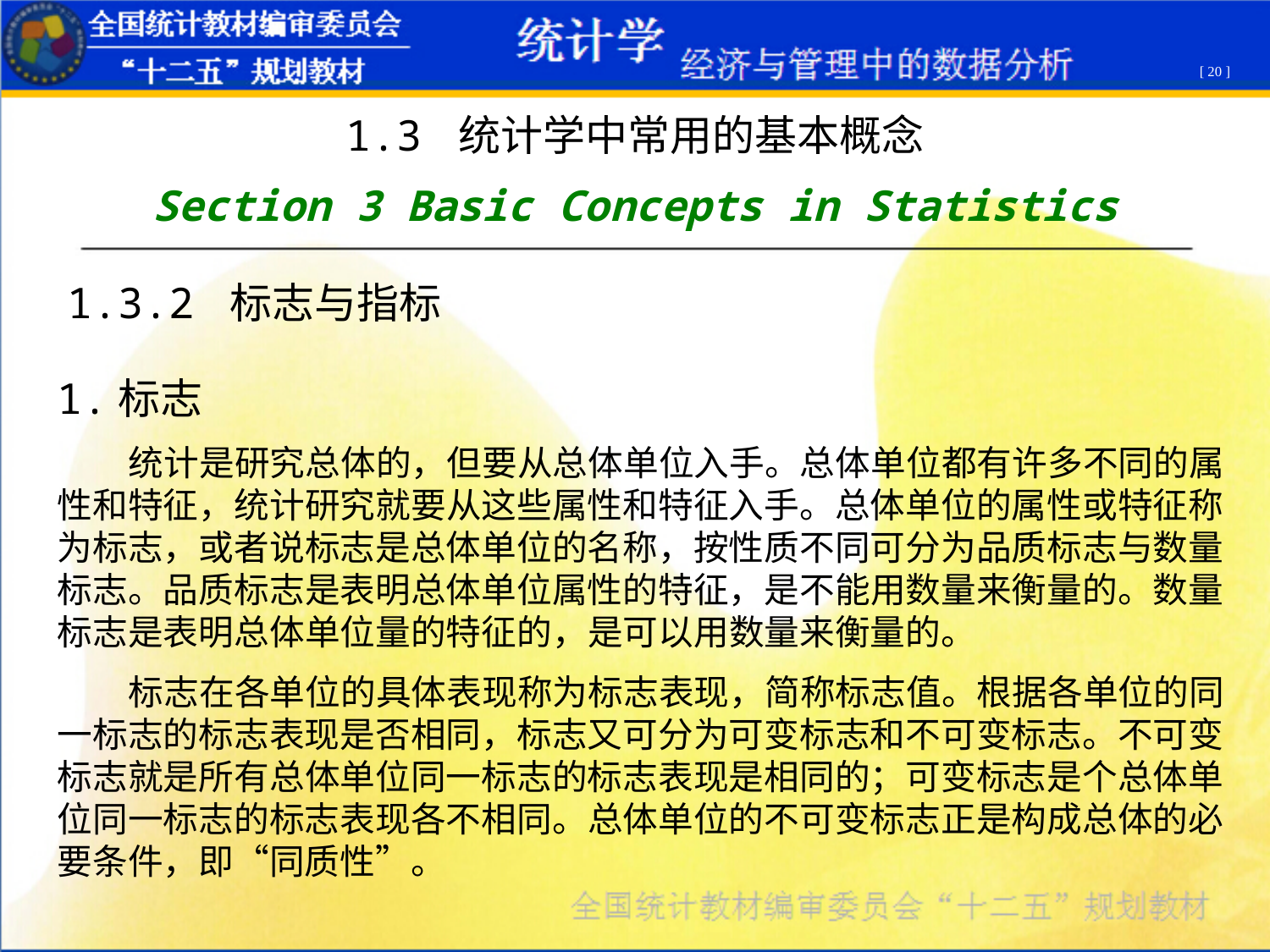

[ 20 ]
1.3 统计学中常用的基本概念
Section 3 Basic Concepts in Statistics
1.3.2 标志与指标
1.标志
        统计是研究总体的，但要从总体单位入手。总体单位都有许多不同的属性和特征，统计研究就要从这些属性和特征入手。总体单位的属性或特征称为标志，或者说标志是总体单位的名称，按性质不同可分为品质标志与数量标志。品质标志是表明总体单位属性的特征，是不能用数量来衡量的。数量标志是表明总体单位量的特征的，是可以用数量来衡量的。
        标志在各单位的具体表现称为标志表现，简称标志值。根据各单位的同一标志的标志表现是否相同，标志又可分为可变标志和不可变标志。不可变标志就是所有总体单位同一标志的标志表现是相同的；可变标志是个总体单位同一标志的标志表现各不相同。总体单位的不可变标志正是构成总体的必要条件，即“同质性”。